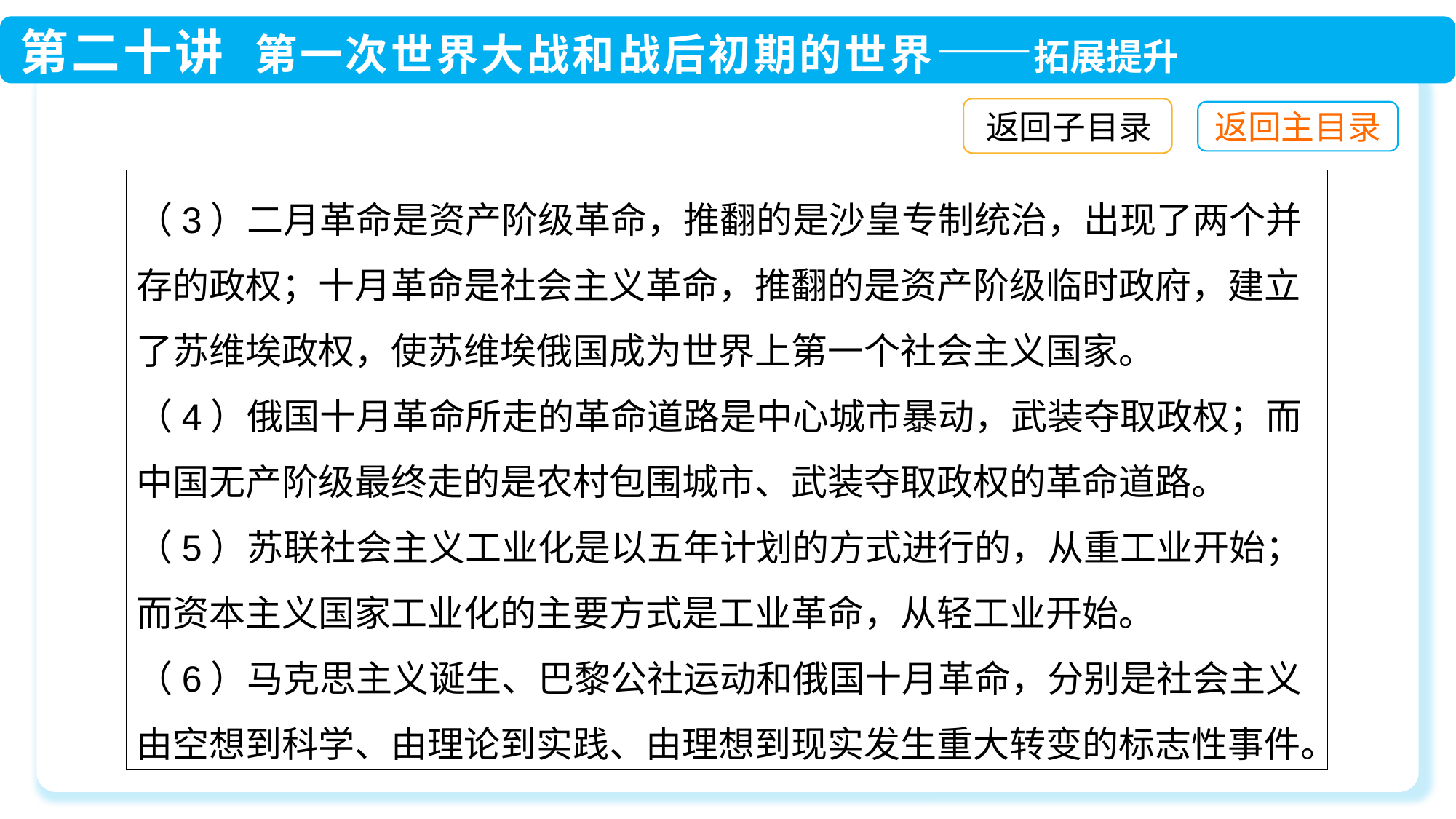

返回子目录
（3）二月革命是资产阶级革命，推翻的是沙皇专制统治，出现了两个并存的政权；十月革命是社会主义革命，推翻的是资产阶级临时政府，建立了苏维埃政权，使苏维埃俄国成为世界上第一个社会主义国家。
（4）俄国十月革命所走的革命道路是中心城市暴动，武装夺取政权；而中国无产阶级最终走的是农村包围城市、武装夺取政权的革命道路。
（5）苏联社会主义工业化是以五年计划的方式进行的，从重工业开始；而资本主义国家工业化的主要方式是工业革命，从轻工业开始。
（6）马克思主义诞生、巴黎公社运动和俄国十月革命，分别是社会主义由空想到科学、由理论到实践、由理想到现实发生重大转变的标志性事件。